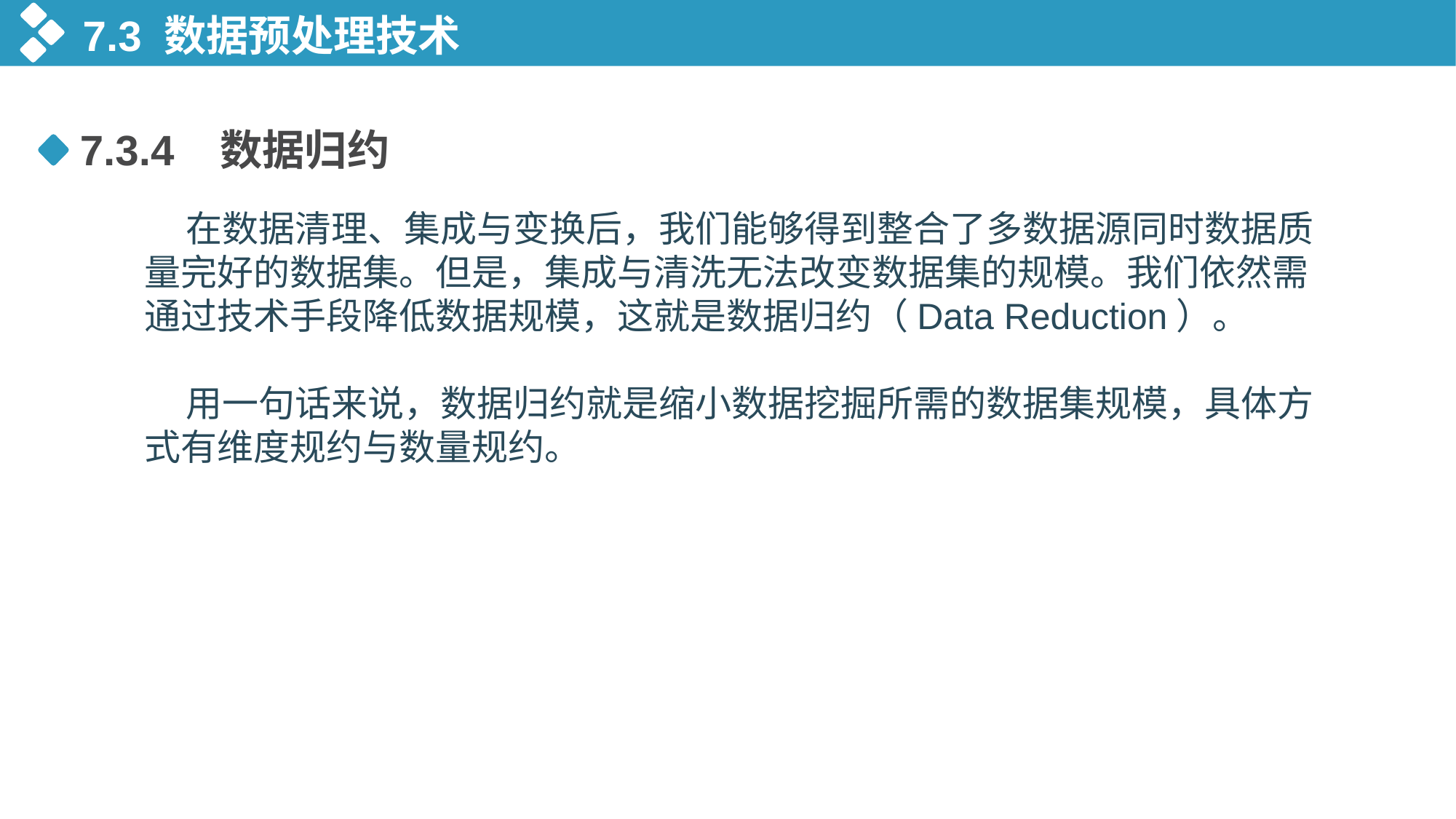

7.3 数据预处理技术

7.3.4   数据归约

    在数据清理、集成与变换后，我们能够得到整合了多数据源同时数据质量完好的数据集。但是，集成与清洗无法改变数据集的规模。我们依然需通过技术手段降低数据规模，这就是数据归约（Data Reduction）。

    用一句话来说，数据归约就是缩小数据挖掘所需的数据集规模，具体方式有维度规约与数量规约。